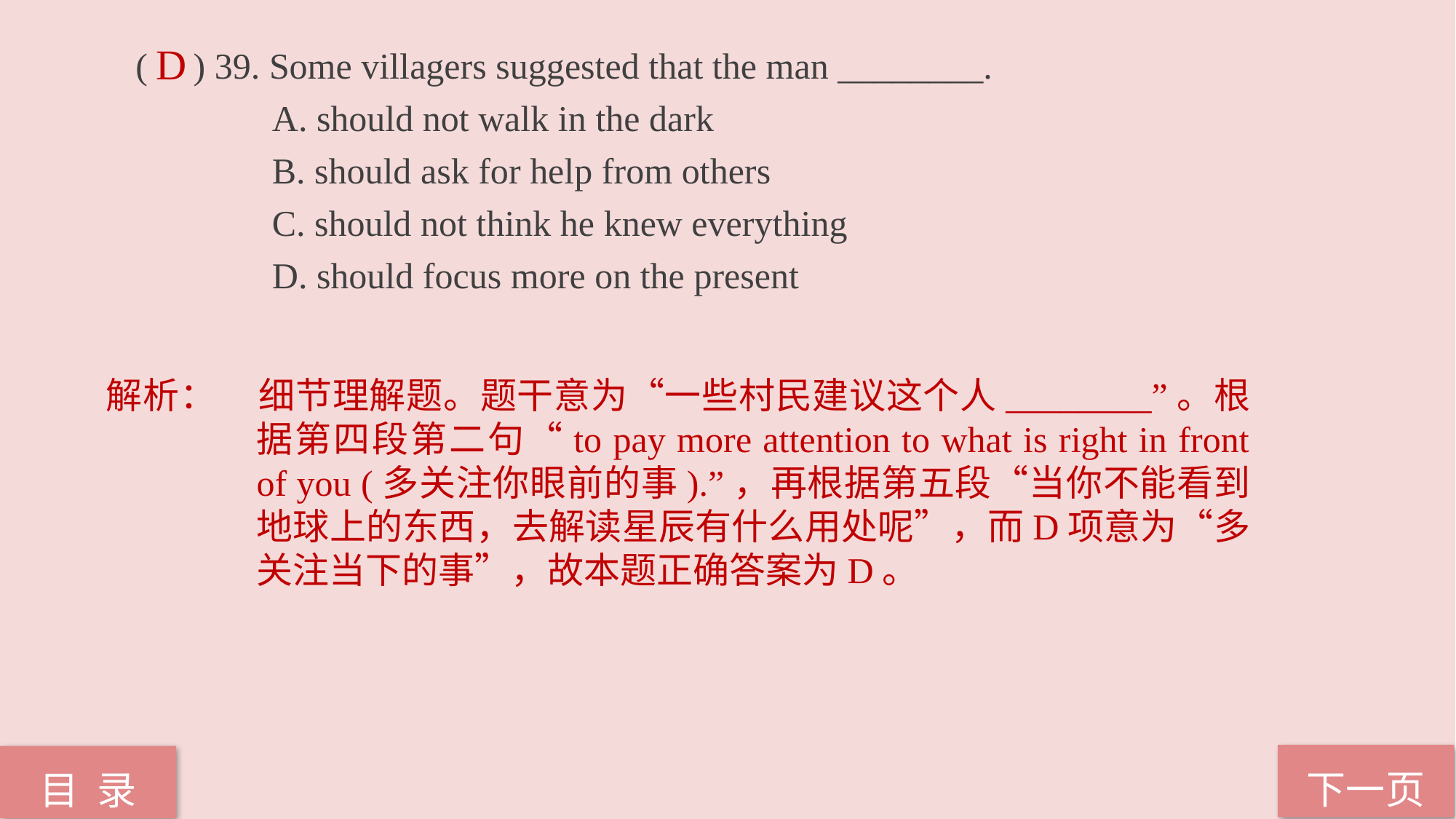

(     ) 39. Some villagers suggested that the man ________.
               A. should not walk in the dark
               B. should ask for help from others
               C. should not think he knew everything
               D. should focus more on the present
D
解析：	细节理解题。题干意为“一些村民建议这个人________”。根据第四段第二句“to pay more attention to what is right in front of you (多关注你眼前的事).”，再根据第五段“当你不能看到地球上的东西，去解读星辰有什么用处呢”，而D项意为“多关注当下的事”，故本题正确答案为D。